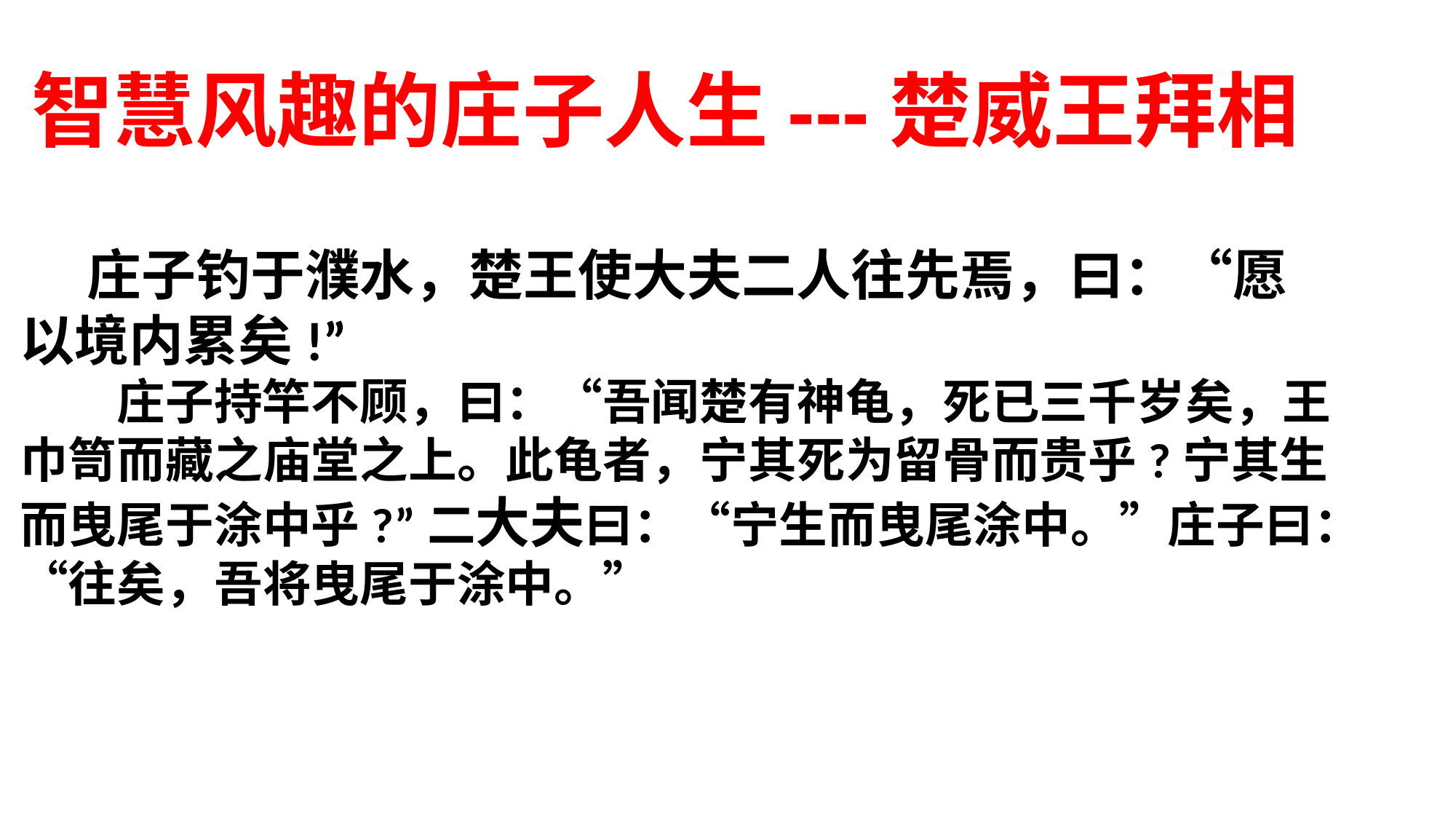

智慧风趣的庄子人生---楚威王拜相
     庄子钓于濮水，楚王使大夫二人往先焉，曰：“愿以境内累矣!”
　　庄子持竿不顾，曰：“吾闻楚有神龟，死已三千岁矣，王巾笥而藏之庙堂之上。此龟者，宁其死为留骨而贵乎?宁其生而曳尾于涂中乎?”二大夫曰：“宁生而曳尾涂中。”庄子曰：“往矣，吾将曳尾于涂中。”